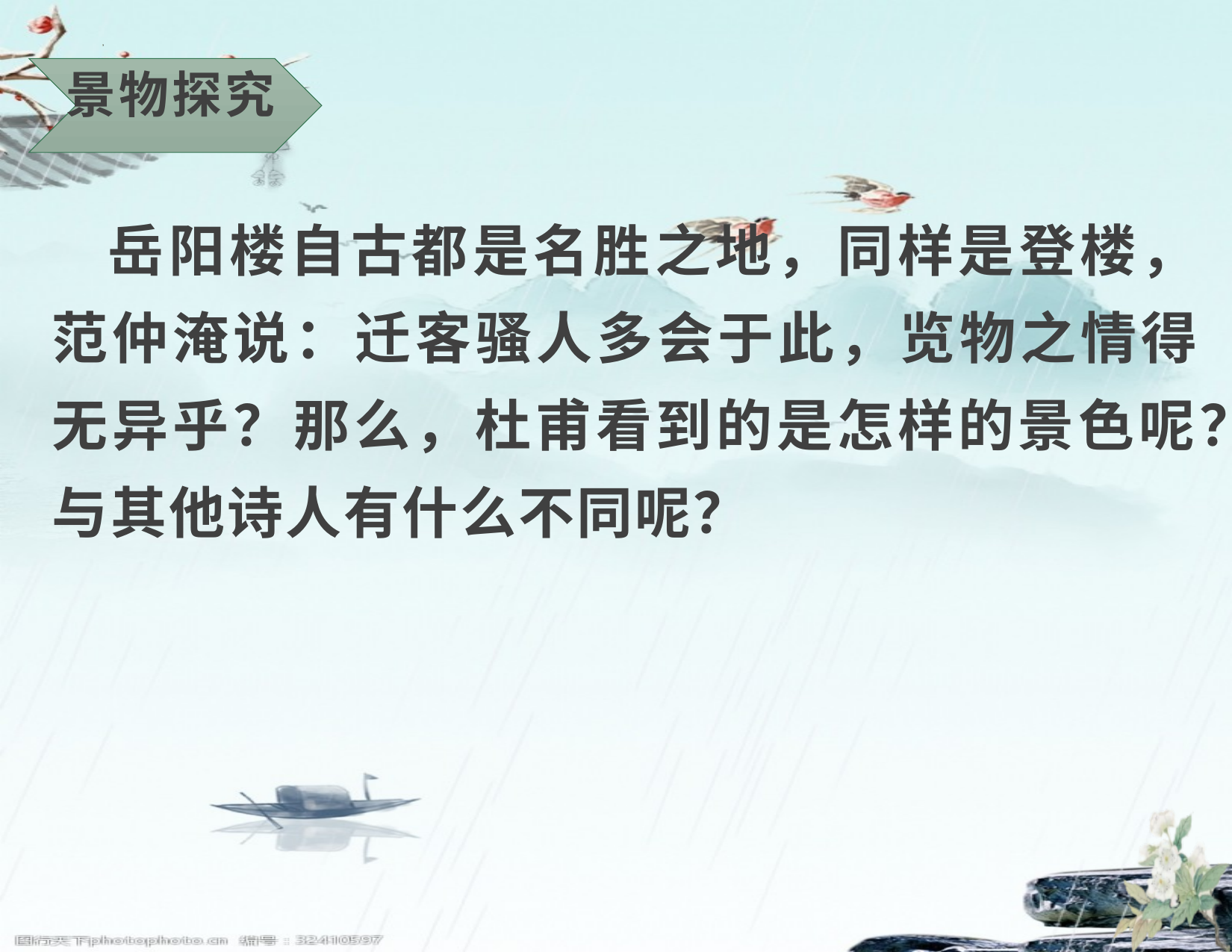

# 景物探究
岳阳楼自古都是名胜之地，同样是登楼，范仲淹说：迁客骚人多会于此，览物之情得无异乎？那么，杜甫看到的是怎样的景色呢？与其他诗人有什么不同呢？